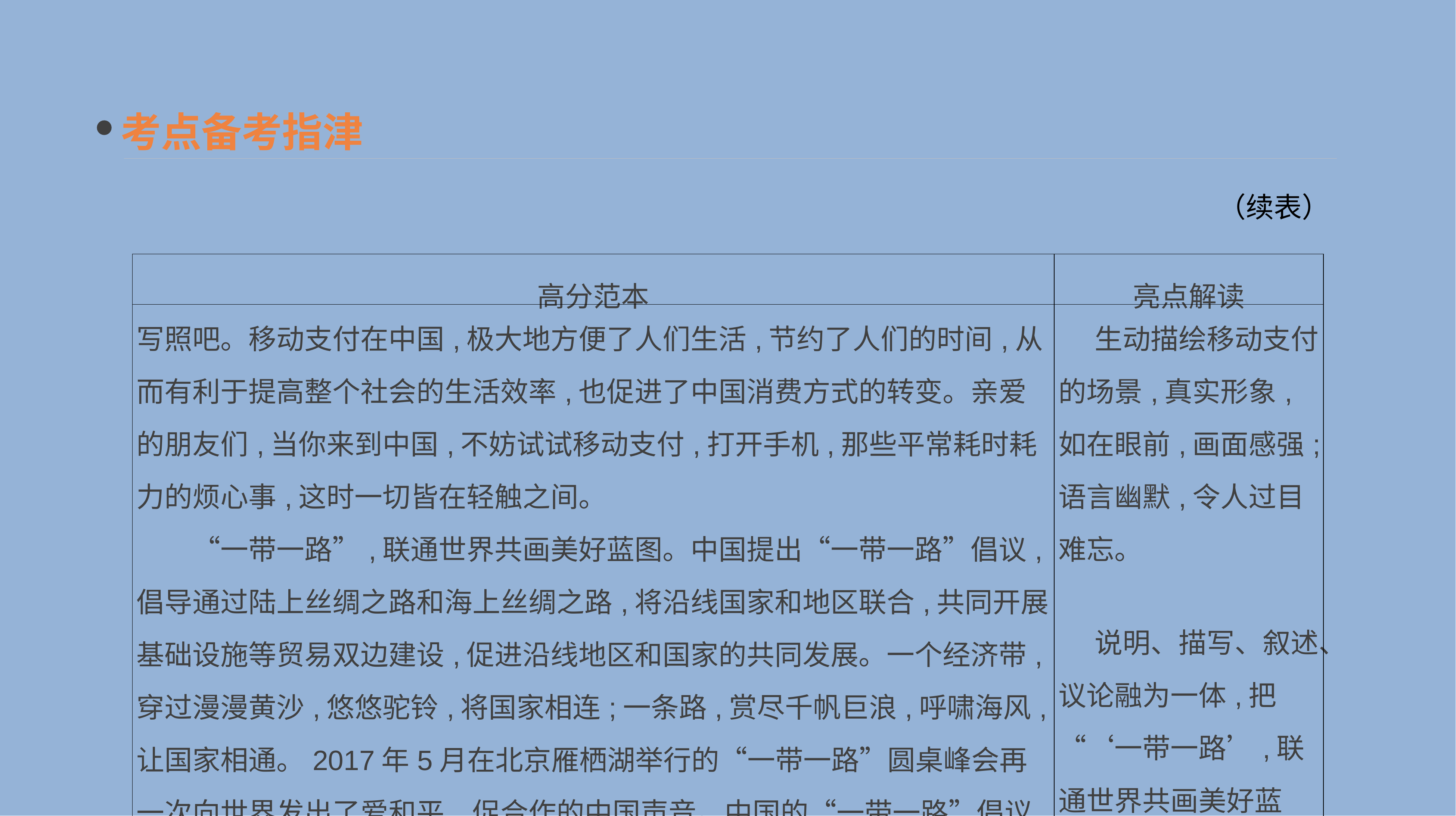

考点备考指津

（续表）
| 高分范本 | 亮点解读 |
| --- | --- |
| 写照吧。移动支付在中国,极大地方便了人们生活,节约了人们的时间,从而有利于提高整个社会的生活效率,也促进了中国消费方式的转变。亲爱的朋友们,当你来到中国,不妨试试移动支付,打开手机,那些平常耗时耗力的烦心事,这时一切皆在轻触之间。 　　“一带一路”,联通世界共画美好蓝图。中国提出“一带一路”倡议,倡导通过陆上丝绸之路和海上丝绸之路,将沿线国家和地区联合,共同开展基础设施等贸易双边建设,促进沿线地区和国家的共同发展。一个经济带,穿过漫漫黄沙,悠悠驼铃,将国家相连;一条路,赏尽千帆巨浪,呼啸海风,让国家相通。2017年5月在北京雁栖湖举行的“一带一路”圆桌峰会再一次向世界发出了爱和平、促合作的中国声音。中国的“一带一路”倡议,已成为当今中国与世界谋发展、促合作、求共赢的桥梁。 | 生动描绘移动支付的场景,真实形象,如在眼前,画面感强;语言幽默,令人过目难忘。 　说明、描写、叙述、议论融为一体,把“‘一带一路’,联通世界共画美好蓝图”的内容进行具体化与形象化描绘。 |